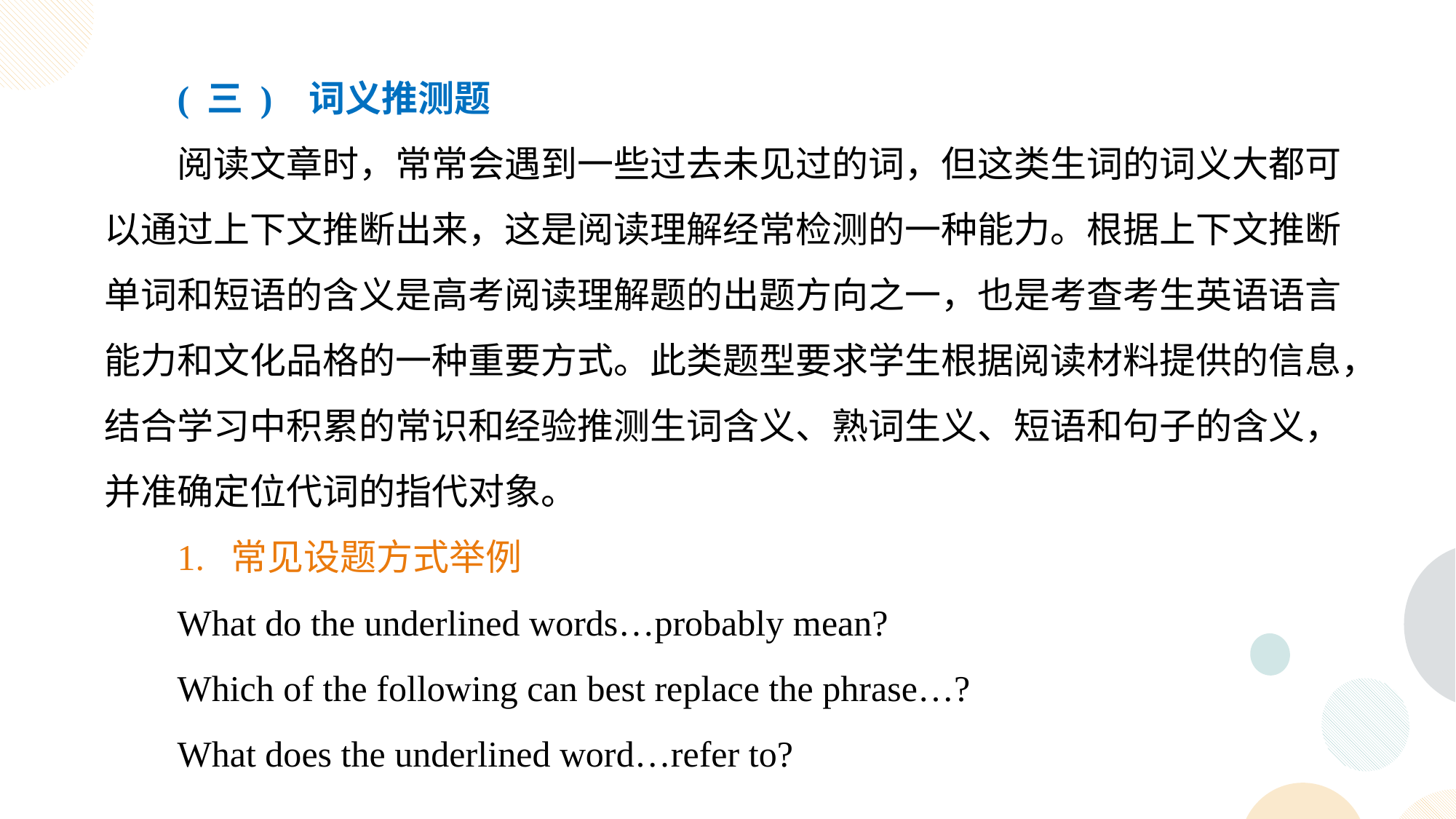

( 三 )   词义推测题
阅读文章时，常常会遇到一些过去未见过的词，但这类生词的词义大都可以通过上下文推断出来，这是阅读理解经常检测的一种能力。根据上下文推断单词和短语的含义是高考阅读理解题的出题方向之一，也是考查考生英语语言能力和文化品格的一种重要方式。此类题型要求学生根据阅读材料提供的信息，结合学习中积累的常识和经验推测生词含义、熟词生义、短语和句子的含义，并准确定位代词的指代对象。
1.  常见设题方式举例
What do the underlined words…probably mean?
Which of the following can best replace the phrase…?
What does the underlined word…refer to?